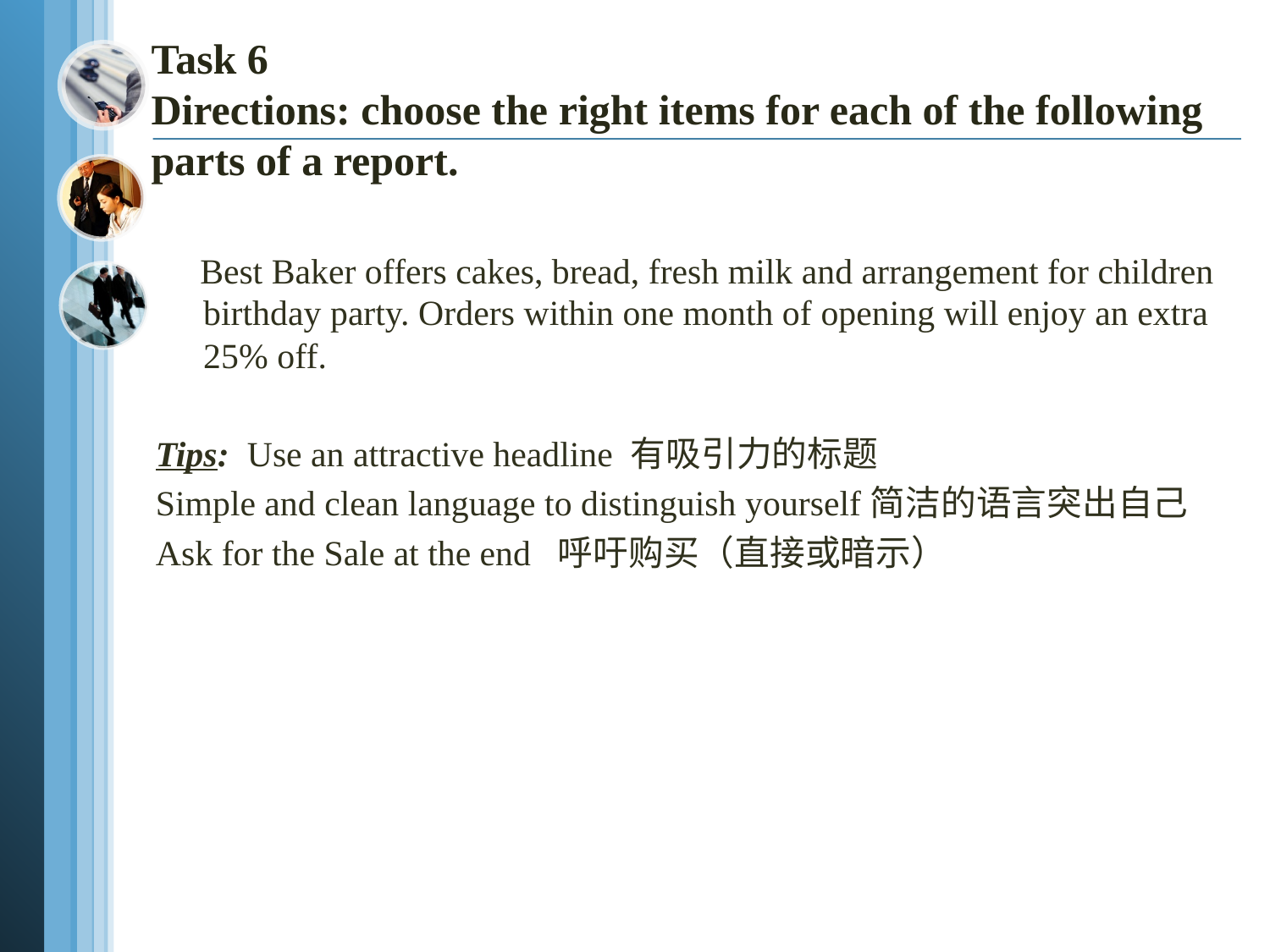

# Task 6 Directions: choose the right items for each of the following parts of a report.

     Best Baker offers cakes, bread, fresh milk and arrangement for children birthday party. Orders within one month of opening will enjoy an extra 25% off.

Tips:  Use an attractive headline 有吸引力的标题
Simple and clean language to distinguish yourself简洁的语言突出自己
Ask for the Sale at the end  呼吁购买（直接或暗示）